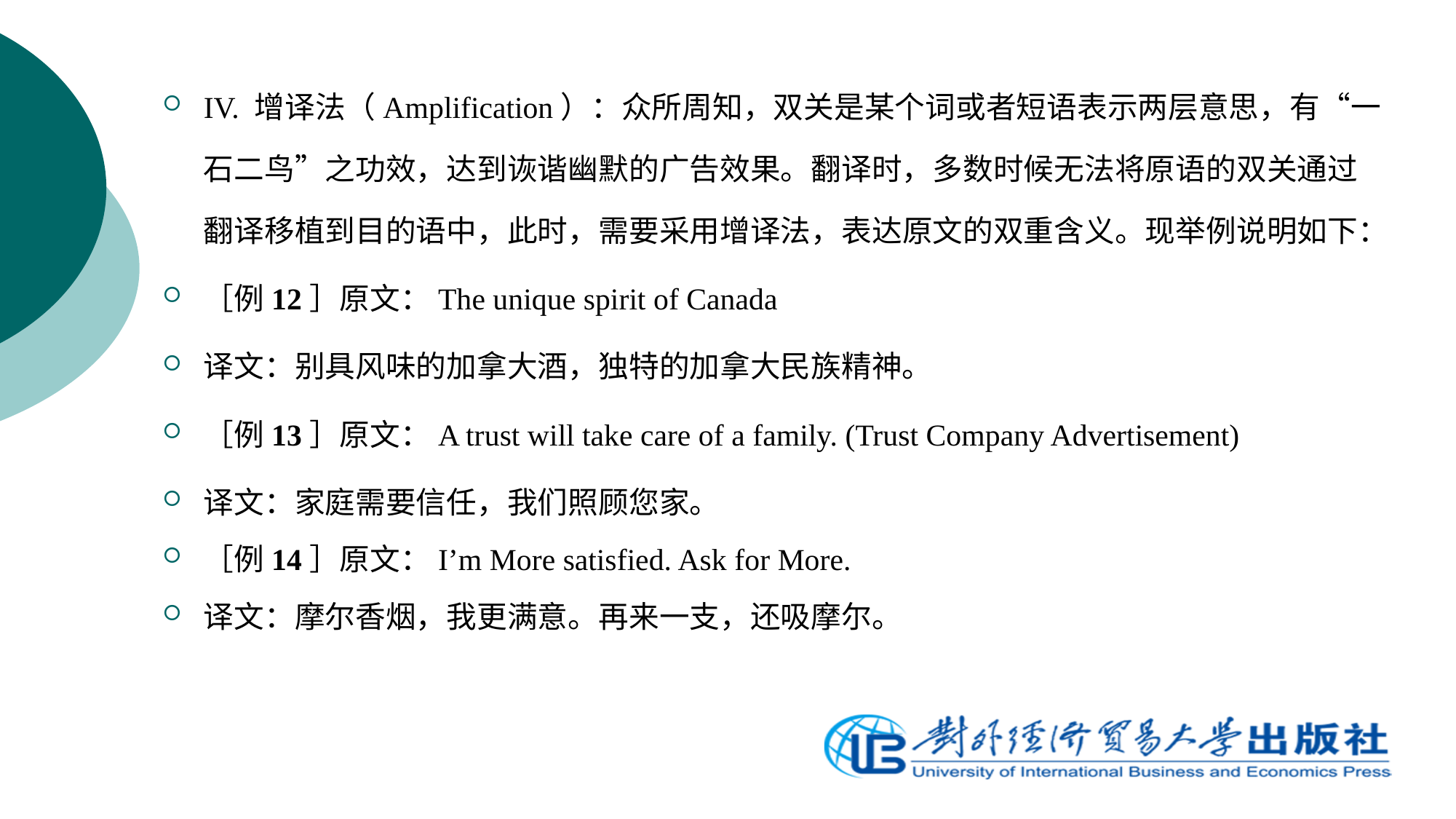

IV. 增译法（Amplification）：众所周知，双关是某个词或者短语表示两层意思，有“一石二鸟”之功效，达到诙谐幽默的广告效果。翻译时，多数时候无法将原语的双关通过翻译移植到目的语中，此时，需要采用增译法，表达原文的双重含义。现举例说明如下：
［例12］原文：The unique spirit of Canada
译文：别具风味的加拿大酒，独特的加拿大民族精神。
［例13］原文：A trust will take care of a family. (Trust Company Advertisement)
译文：家庭需要信任，我们照顾您家。
［例14］原文：I’m More satisfied. Ask for More.
译文：摩尔香烟，我更满意。再来一支，还吸摩尔。